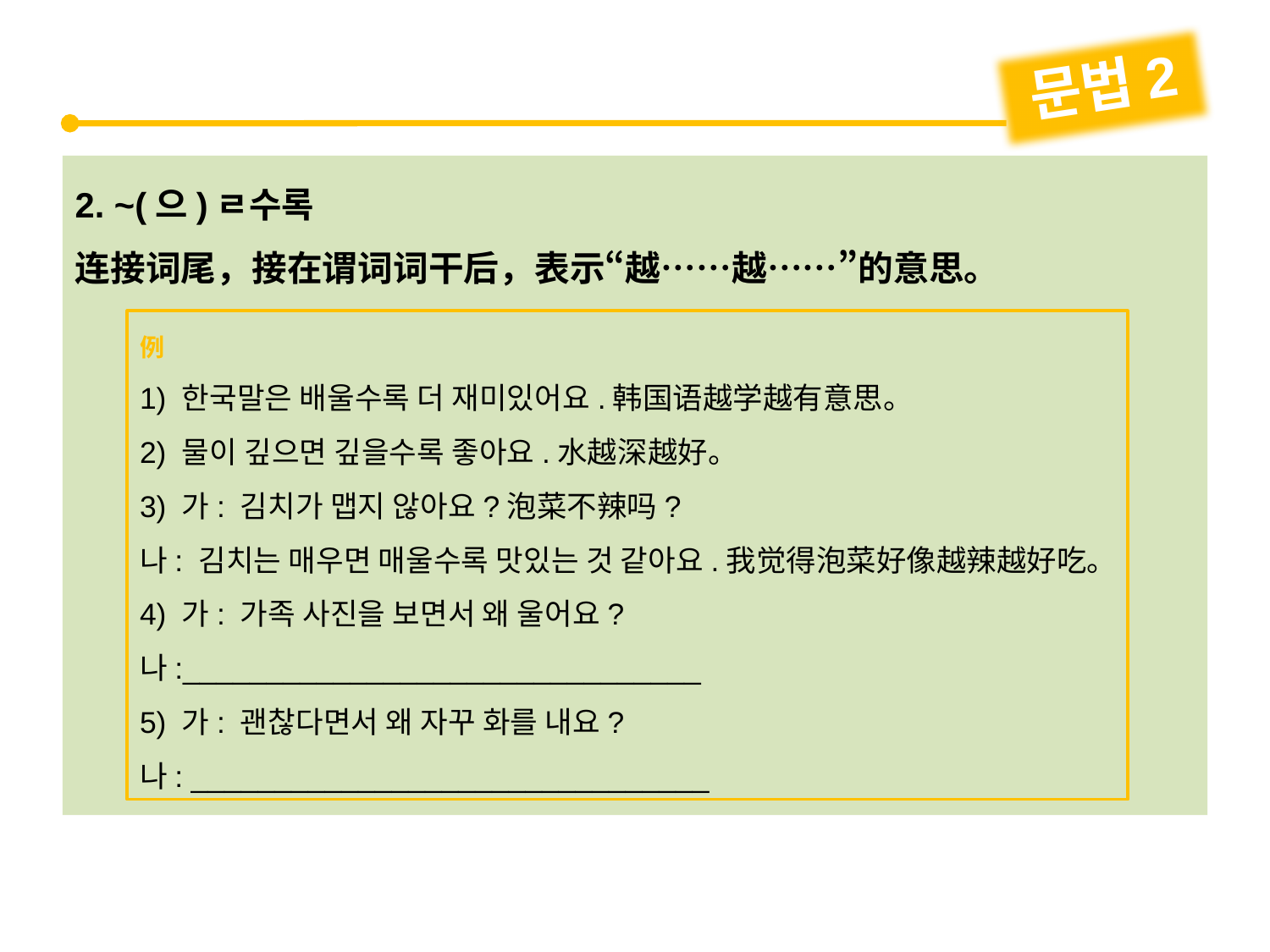

문법2
2. ~(으)ㄹ수록
连接词尾，接在谓词词干后，表示“越……越……”的意思。

例
1) 한국말은 배울수록 더 재미있어요.韩国语越学越有意思。
2) 물이 깊으면 깊을수록 좋아요.水越深越好。
3) 가: 김치가 맵지 않아요?泡菜不辣吗?
나: 김치는 매우면 매울수록 맛있는 것 같아요.我觉得泡菜好像越辣越好吃。
4) 가: 가족 사진을 보면서 왜 울어요?
나:_______________________________
5) 가: 괜찮다면서 왜 자꾸 화를 내요?
나: _______________________________